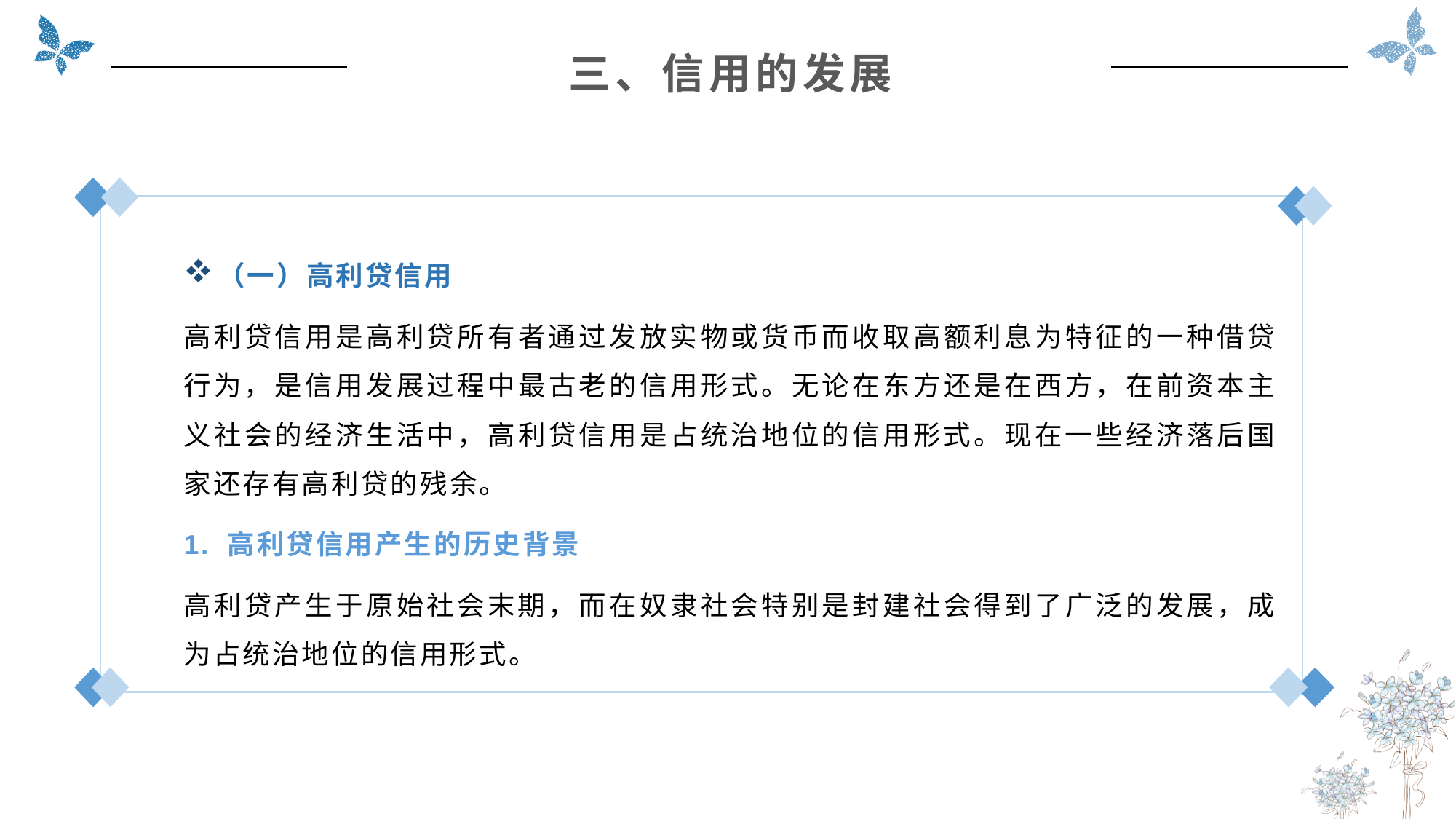

三、信用的发展

（一）高利贷信用
高利贷信用是高利贷所有者通过发放实物或货币而收取高额利息为特征的一种借贷行为，是信用发展过程中最古老的信用形式。无论在东方还是在西方，在前资本主义社会的经济生活中，高利贷信用是占统治地位的信用形式。现在一些经济落后国家还存有高利贷的残余。
1. 高利贷信用产生的历史背景
高利贷产生于原始社会末期，而在奴隶社会特别是封建社会得到了广泛的发展，成为占统治地位的信用形式。